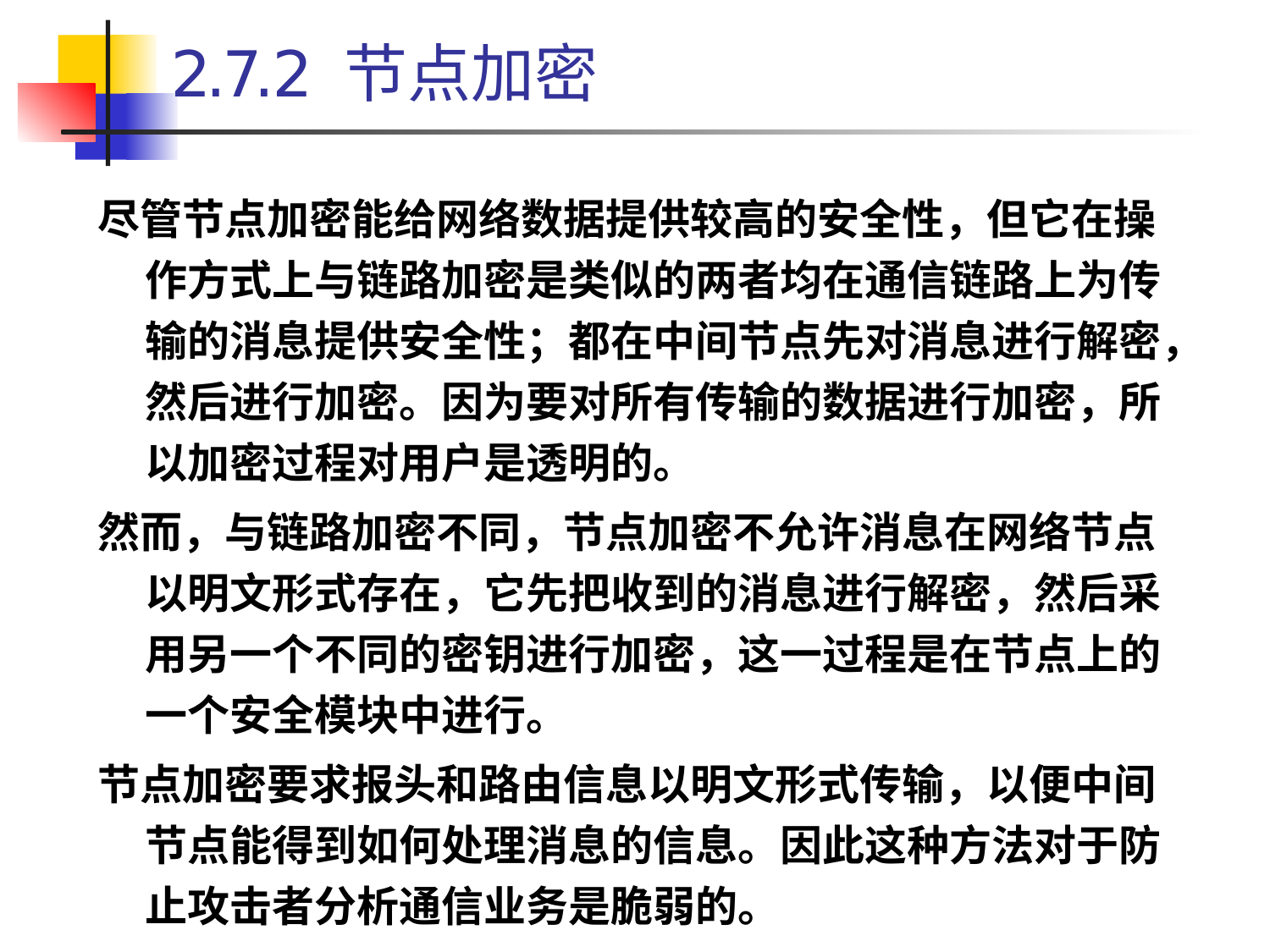

# 2.7.2 节点加密
尽管节点加密能给网络数据提供较高的安全性，但它在操作方式上与链路加密是类似的两者均在通信链路上为传输的消息提供安全性；都在中间节点先对消息进行解密，然后进行加密。因为要对所有传输的数据进行加密，所以加密过程对用户是透明的。
然而，与链路加密不同，节点加密不允许消息在网络节点以明文形式存在，它先把收到的消息进行解密，然后采用另一个不同的密钥进行加密，这一过程是在节点上的一个安全模块中进行。
节点加密要求报头和路由信息以明文形式传输，以便中间节点能得到如何处理消息的信息。因此这种方法对于防止攻击者分析通信业务是脆弱的。

73